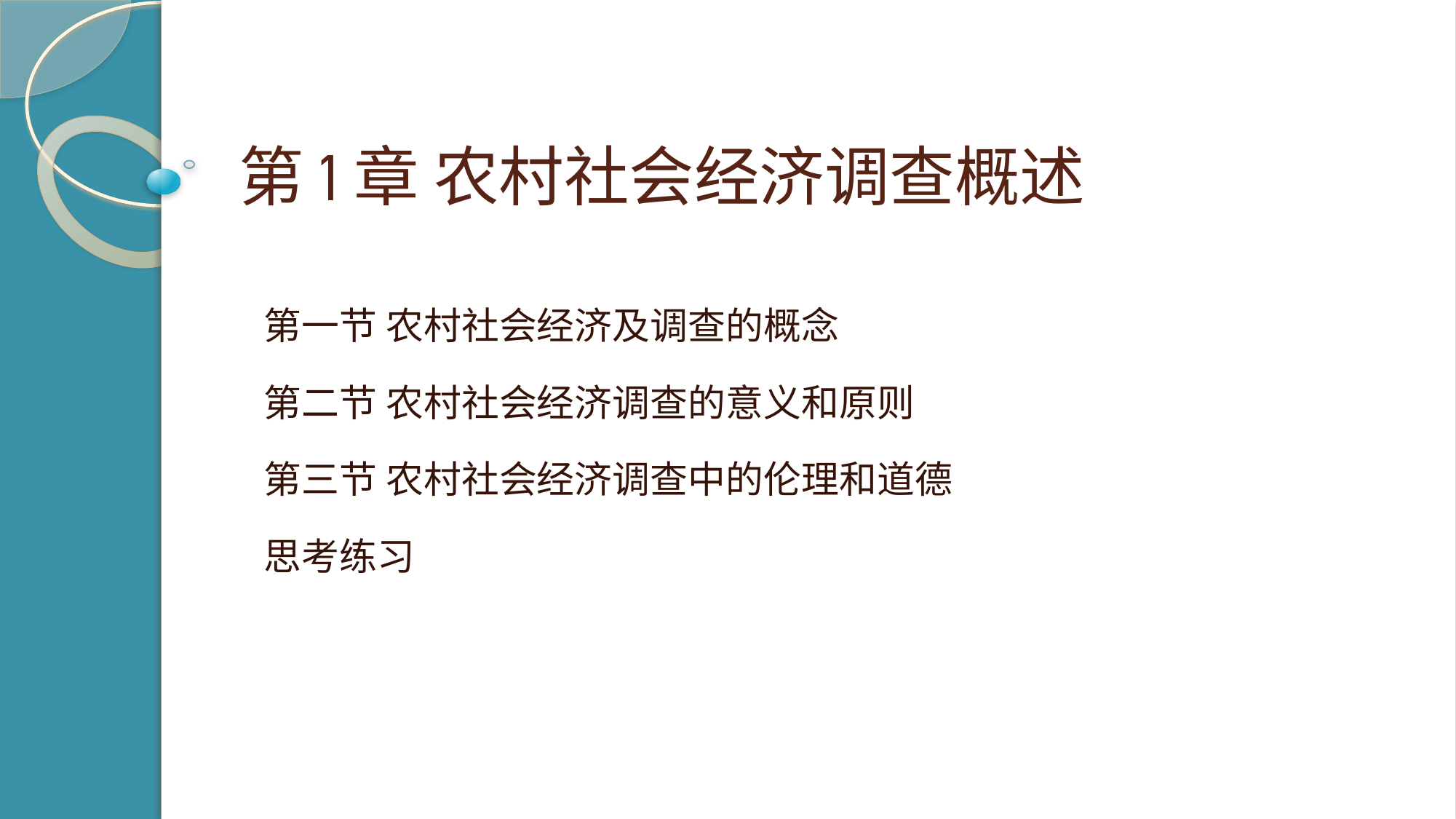

# 第1章 农村社会经济调查概述
第一节 农村社会经济及调查的概念
第二节 农村社会经济调查的意义和原则
第三节 农村社会经济调查中的伦理和道德
思考练习